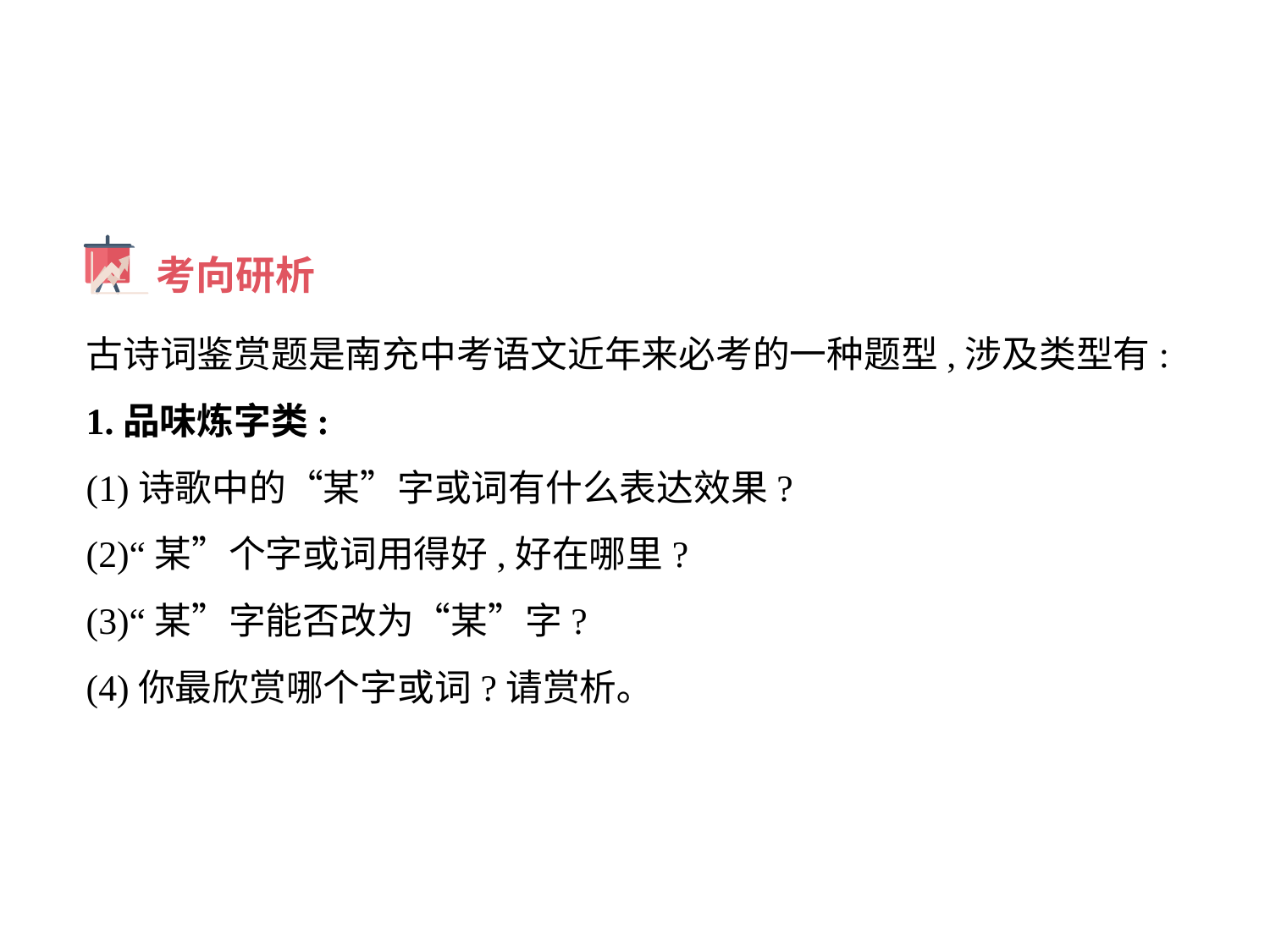

考向研析

古诗词鉴赏题是南充中考语文近年来必考的一种题型,涉及类型有:
1.品味炼字类:
(1)诗歌中的“某”字或词有什么表达效果?
(2)“某”个字或词用得好,好在哪里?
(3)“某”字能否改为“某”字?
(4)你最欣赏哪个字或词?请赏析｡